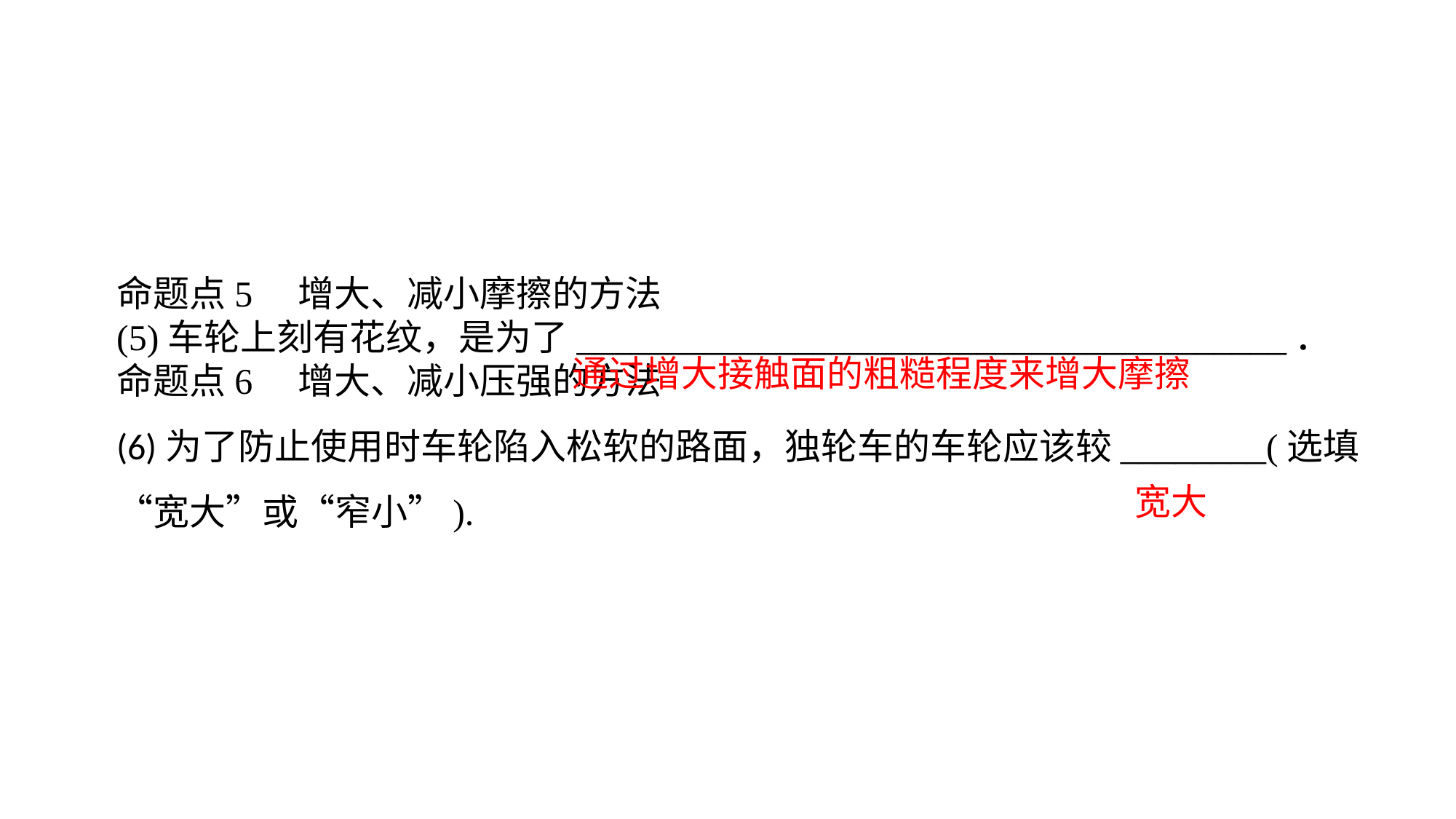

命题点5　增大、减小摩擦的方法(5)车轮上刻有花纹，是为了_______________________________________．命题点6　增大、减小压强的方法(6)为了防止使用时车轮陷入松软的路面，独轮车的车轮应该较________(选填“宽大”或“窄小”).
通过增大接触面的粗糙程度来增大摩擦
宽大